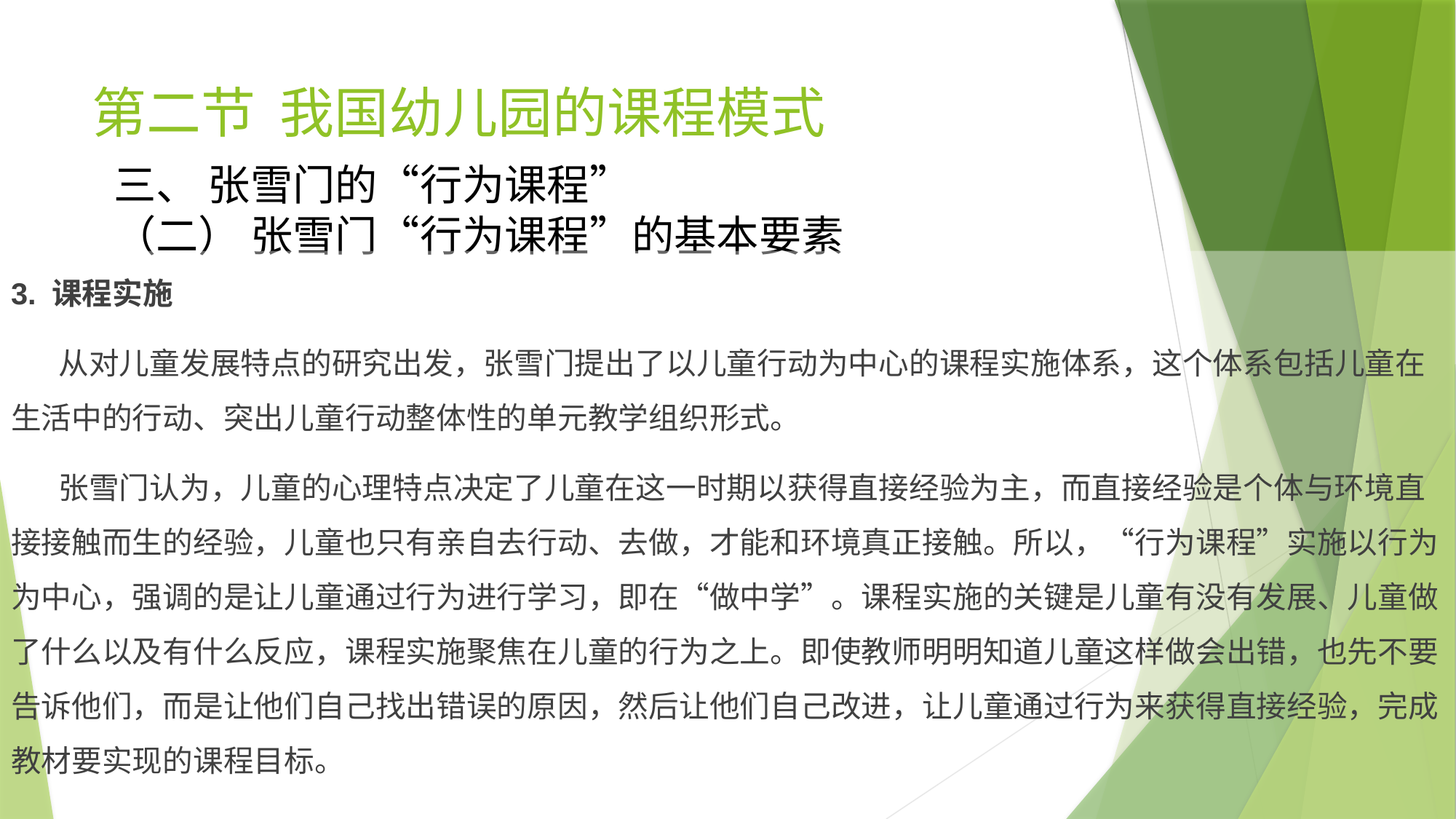

# 第二节  我国幼儿园的课程模式
三、 张雪门的“行为课程”
（二） 张雪门“行为课程”的基本要素
3. 课程实施
      从对儿童发展特点的研究出发，张雪门提出了以儿童行动为中心的课程实施体系，这个体系包括儿童在生活中的行动、突出儿童行动整体性的单元教学组织形式。
      张雪门认为，儿童的心理特点决定了儿童在这一时期以获得直接经验为主，而直接经验是个体与环境直接接触而生的经验，儿童也只有亲自去行动、去做，才能和环境真正接触。所以，“行为课程”实施以行为为中心，强调的是让儿童通过行为进行学习，即在“做中学”。课程实施的关键是儿童有没有发展、儿童做了什么以及有什么反应，课程实施聚焦在儿童的行为之上。即使教师明明知道儿童这样做会出错，也先不要告诉他们，而是让他们自己找出错误的原因，然后让他们自己改进，让儿童通过行为来获得直接经验，完成教材要实现的课程目标。